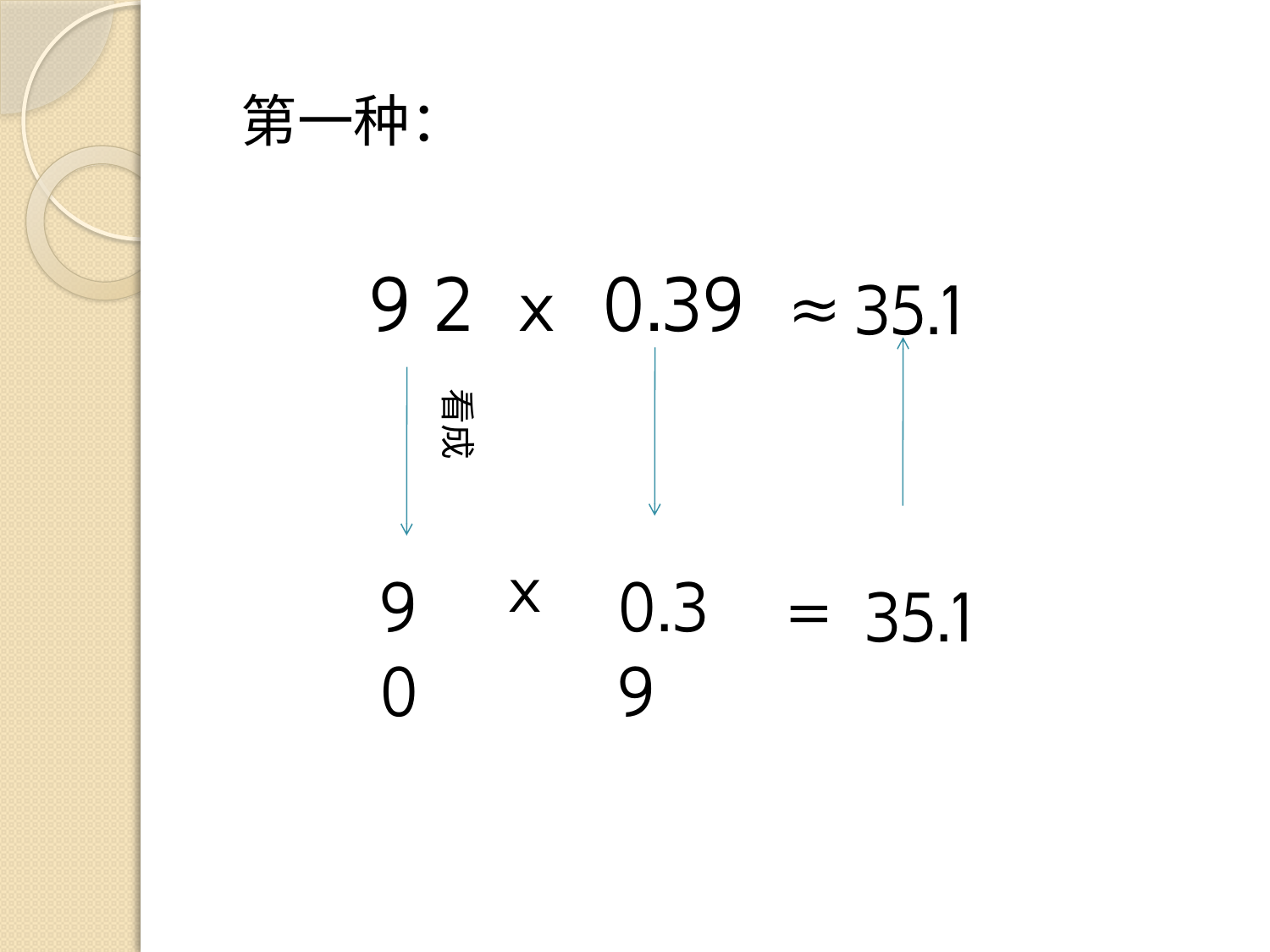

第一种：
9 2  x  0.39  ≈
35.1
看成
x
9 0
0.39
=
35.1